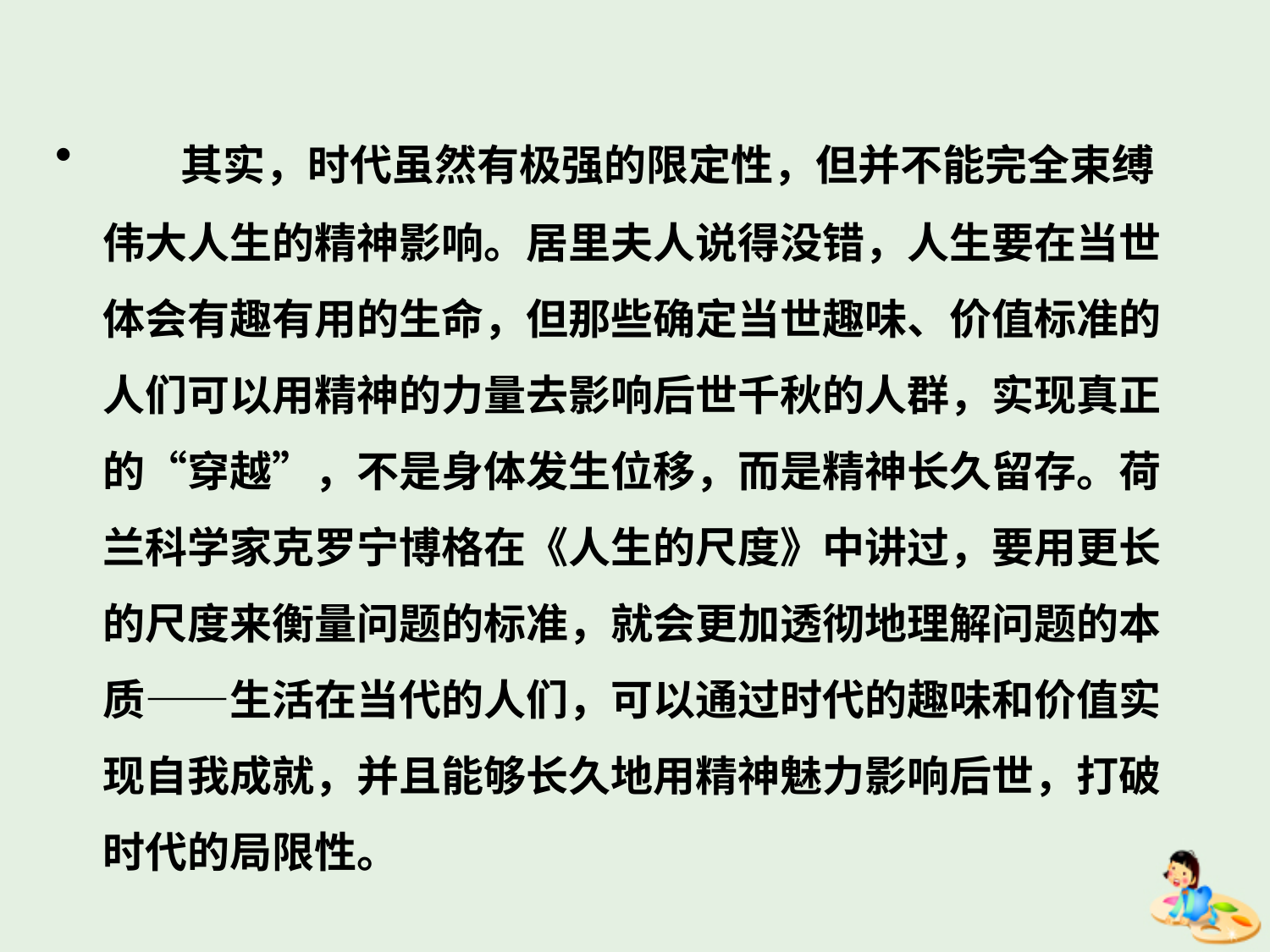

其实，时代虽然有极强的限定性，但并不能完全束缚伟大人生的精神影响。居里夫人说得没错，人生要在当世体会有趣有用的生命，但那些确定当世趣味、价值标准的人们可以用精神的力量去影响后世千秋的人群，实现真正的“穿越”，不是身体发生位移，而是精神长久留存。荷兰科学家克罗宁博格在《人生的尺度》中讲过，要用更长的尺度来衡量问题的标准，就会更加透彻地理解问题的本质——生活在当代的人们，可以通过时代的趣味和价值实现自我成就，并且能够长久地用精神魅力影响后世，打破时代的局限性。